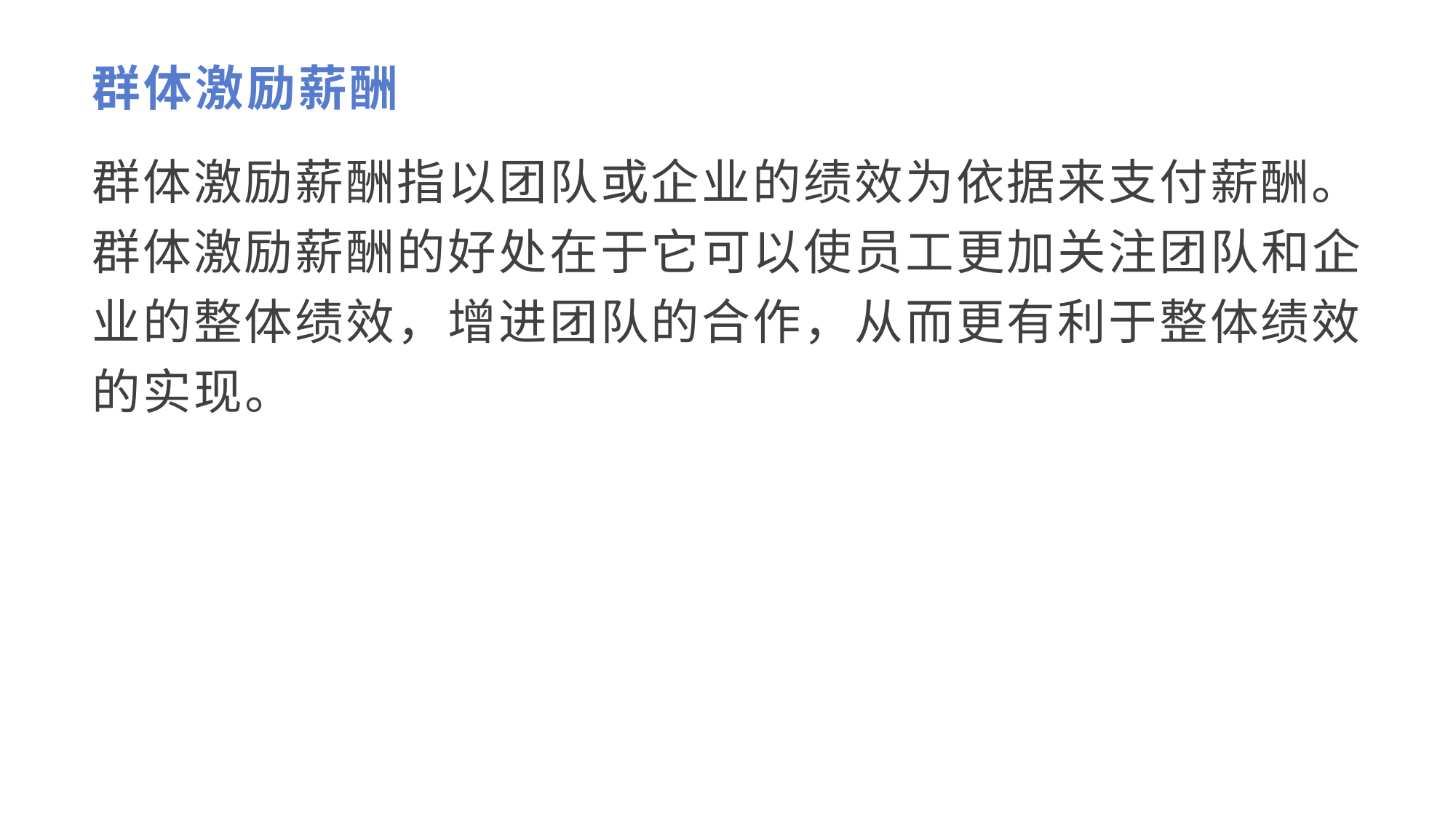

# 群体激励薪酬
群体激励薪酬指以团队或企业的绩效为依据来支付薪酬。群体激励薪酬的好处在于它可以使员工更加关注团队和企业的整体绩效，增进团队的合作，从而更有利于整体绩效的实现。